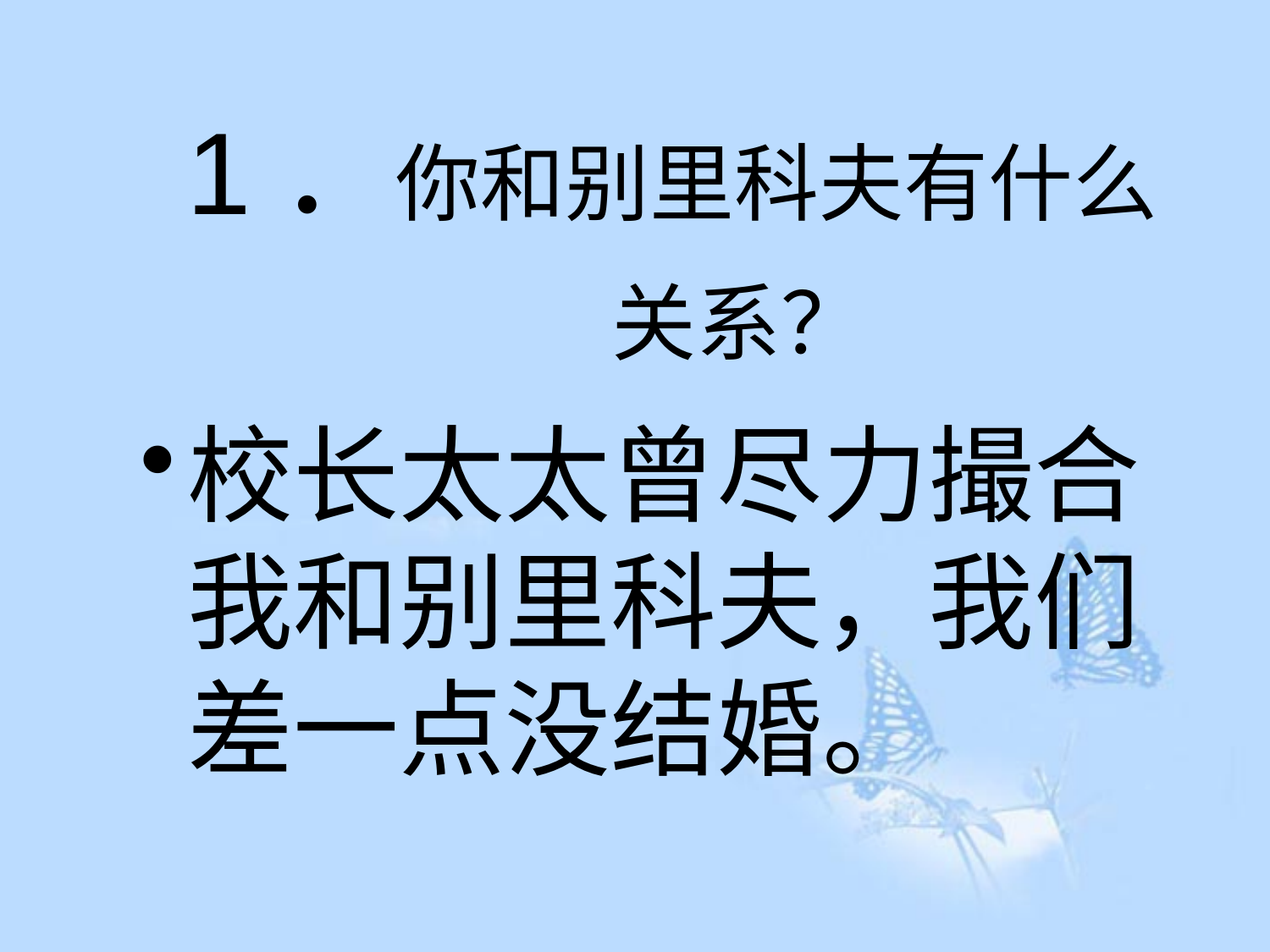

# 1．你和别里科夫有什么 关系？
校长太太曾尽力撮合我和别里科夫，我们差一点没结婚。